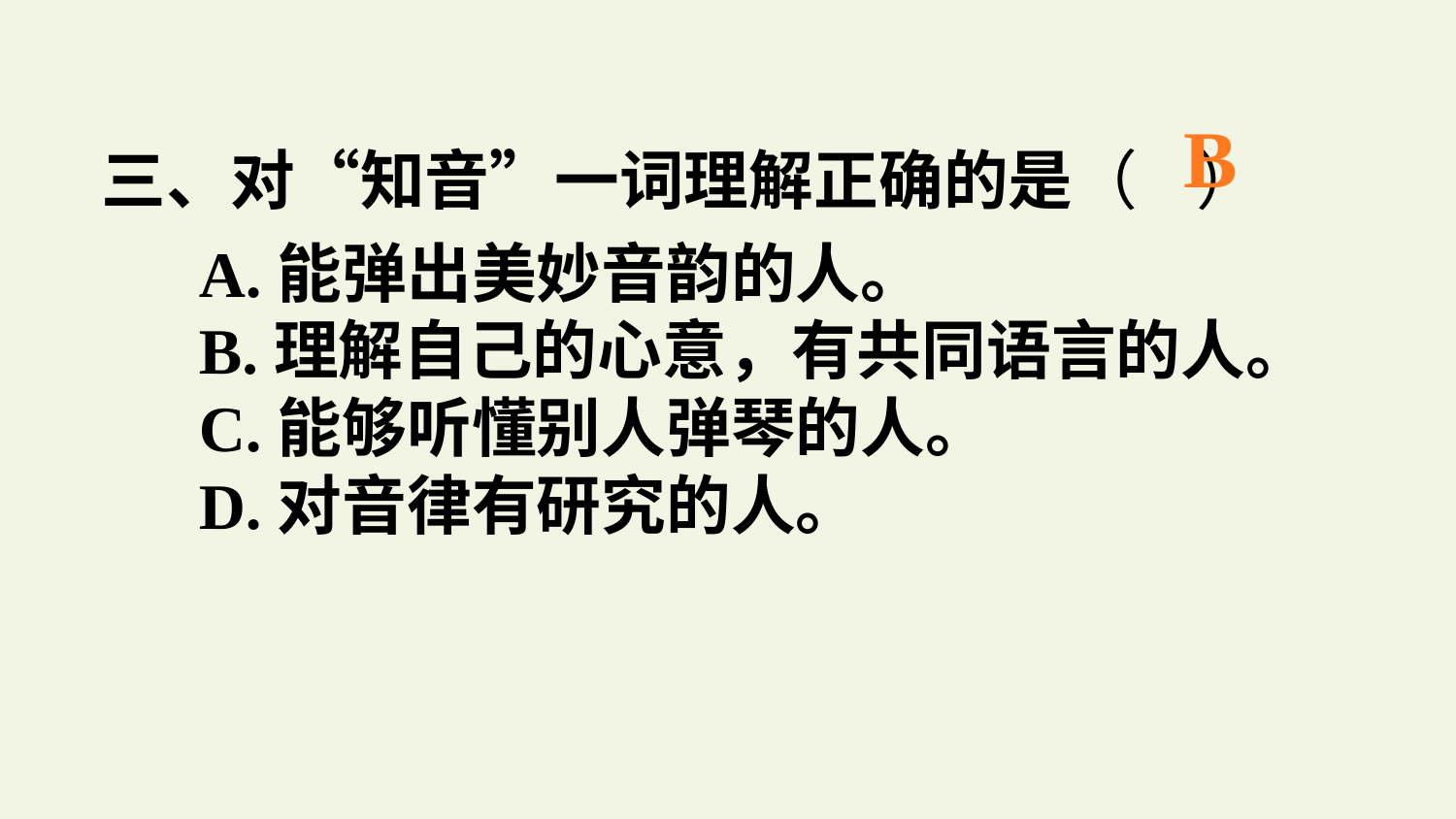

B
三、对“知音”一词理解正确的是（    ）
      A.能弹出美妙音韵的人。
      B.理解自己的心意，有共同语言的人。
      C.能够听懂别人弹琴的人。
      D.对音律有研究的人。